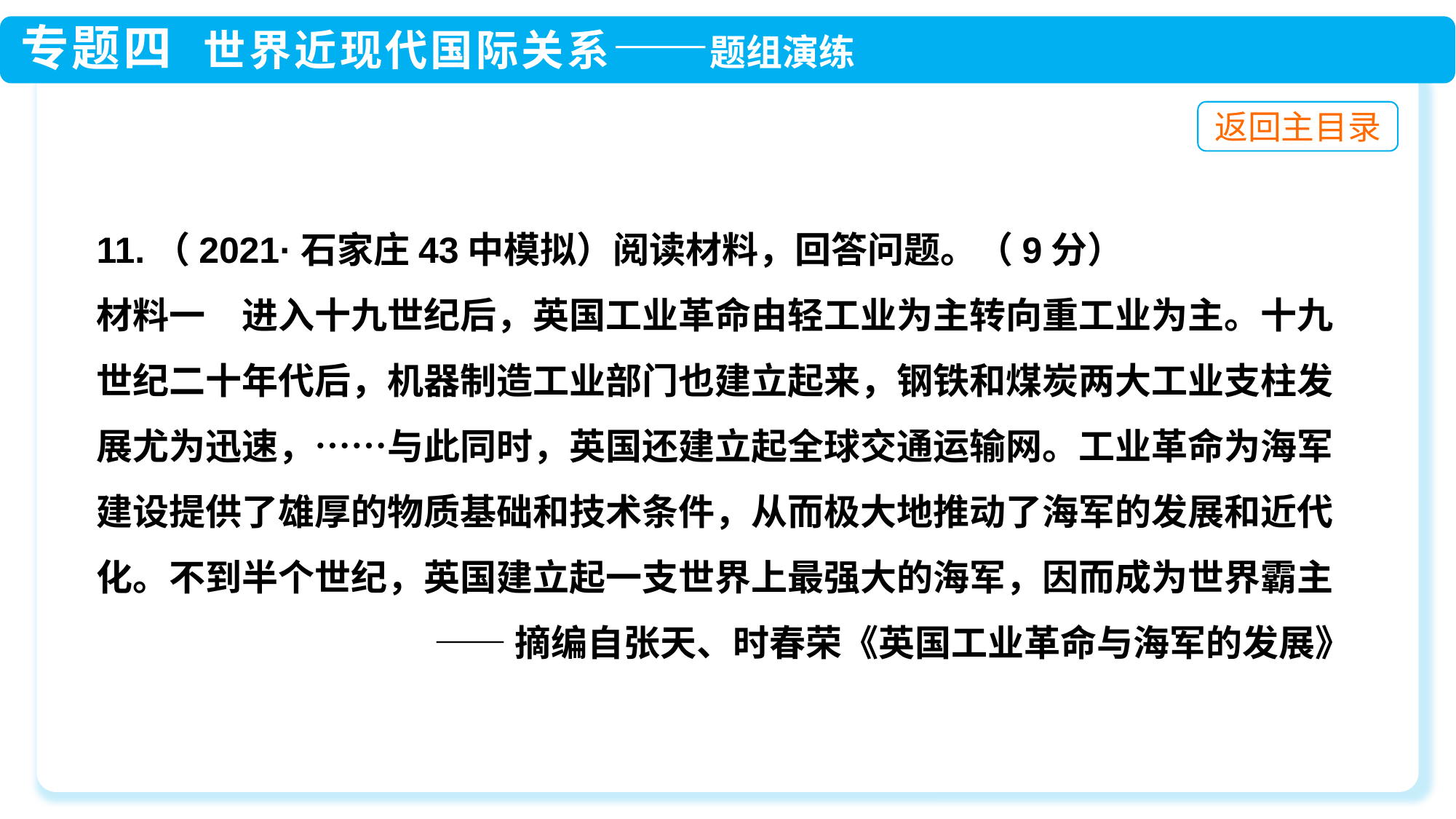

11.（2021·石家庄43中模拟）阅读材料，回答问题。（9分）
材料一　进入十九世纪后，英国工业革命由轻工业为主转向重工业为主。十九世纪二十年代后，机器制造工业部门也建立起来，钢铁和煤炭两大工业支柱发展尤为迅速，……与此同时，英国还建立起全球交通运输网。工业革命为海军建设提供了雄厚的物质基础和技术条件，从而极大地推动了海军的发展和近代化。不到半个世纪，英国建立起一支世界上最强大的海军，因而成为世界霸主
——摘编自张天、时春荣《英国工业革命与海军的发展》